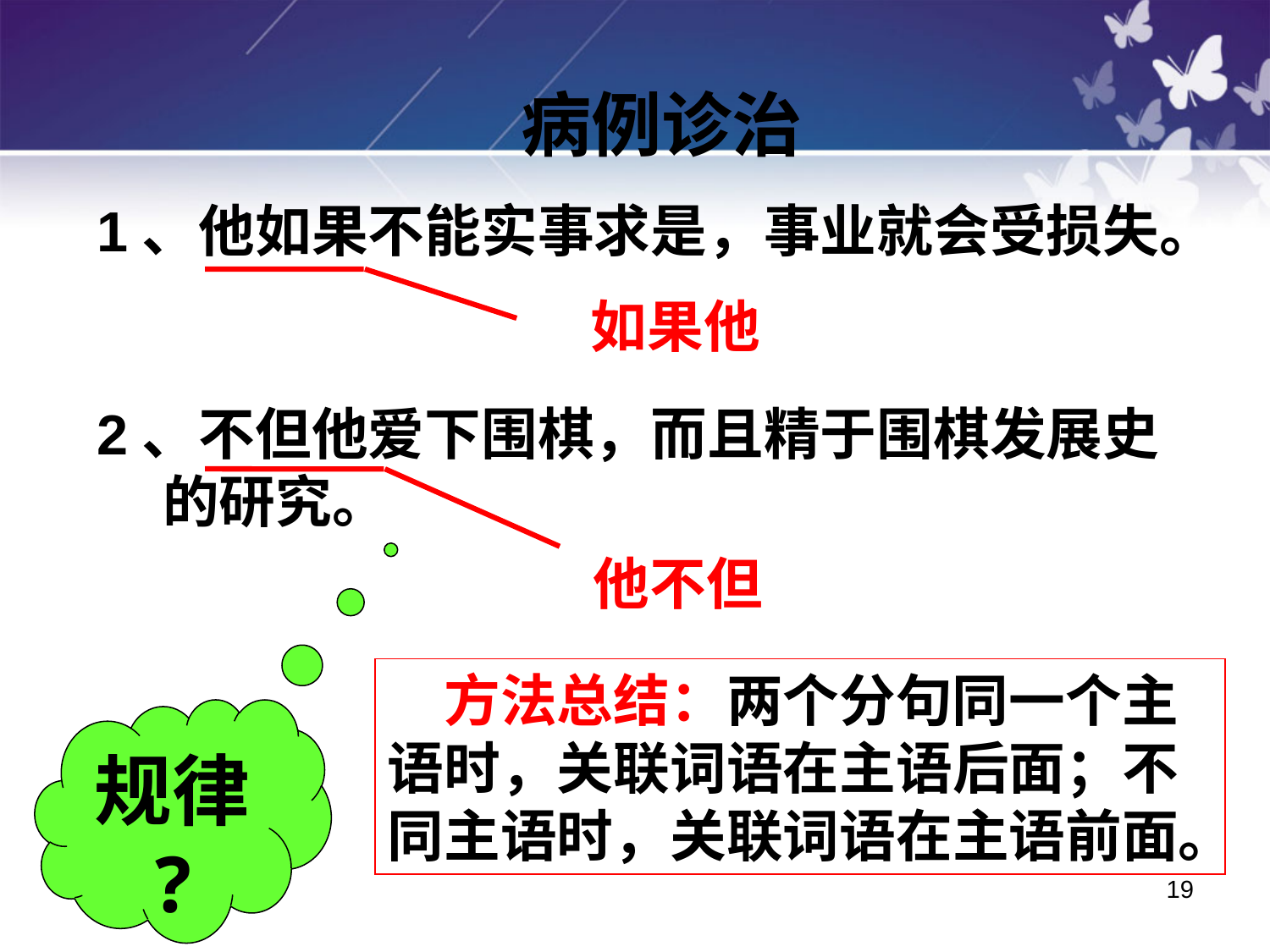

病例诊治
1、他如果不能实事求是，事业就会受损失。

2、不但他爱下围棋，而且精于围棋发展史
    的研究。

如果他

他不但
　方法总结：两个分句同一个主语时，关联词语在主语后面；不同主语时，关联词语在主语前面。
规律
?
19